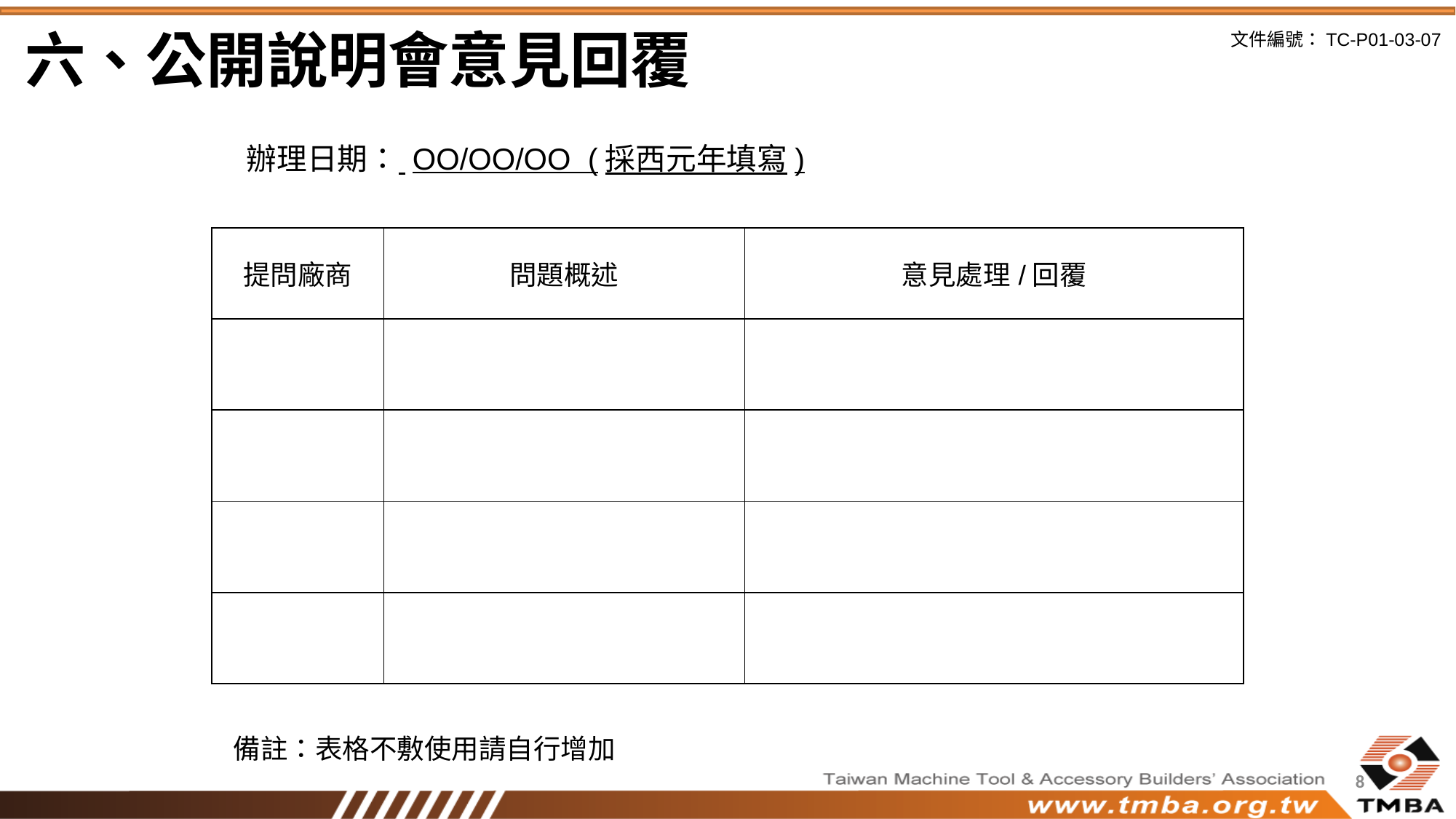

六、公開說明會意見回覆
辦理日期： OO/OO/OO  (採西元年填寫)
| 提問廠商 | 問題概述 | 意見處理/回覆 |
| --- | --- | --- |
|  |  |  |
|  |  |  |
|  |  |  |
|  |  |  |
備註：表格不敷使用請自行增加
8